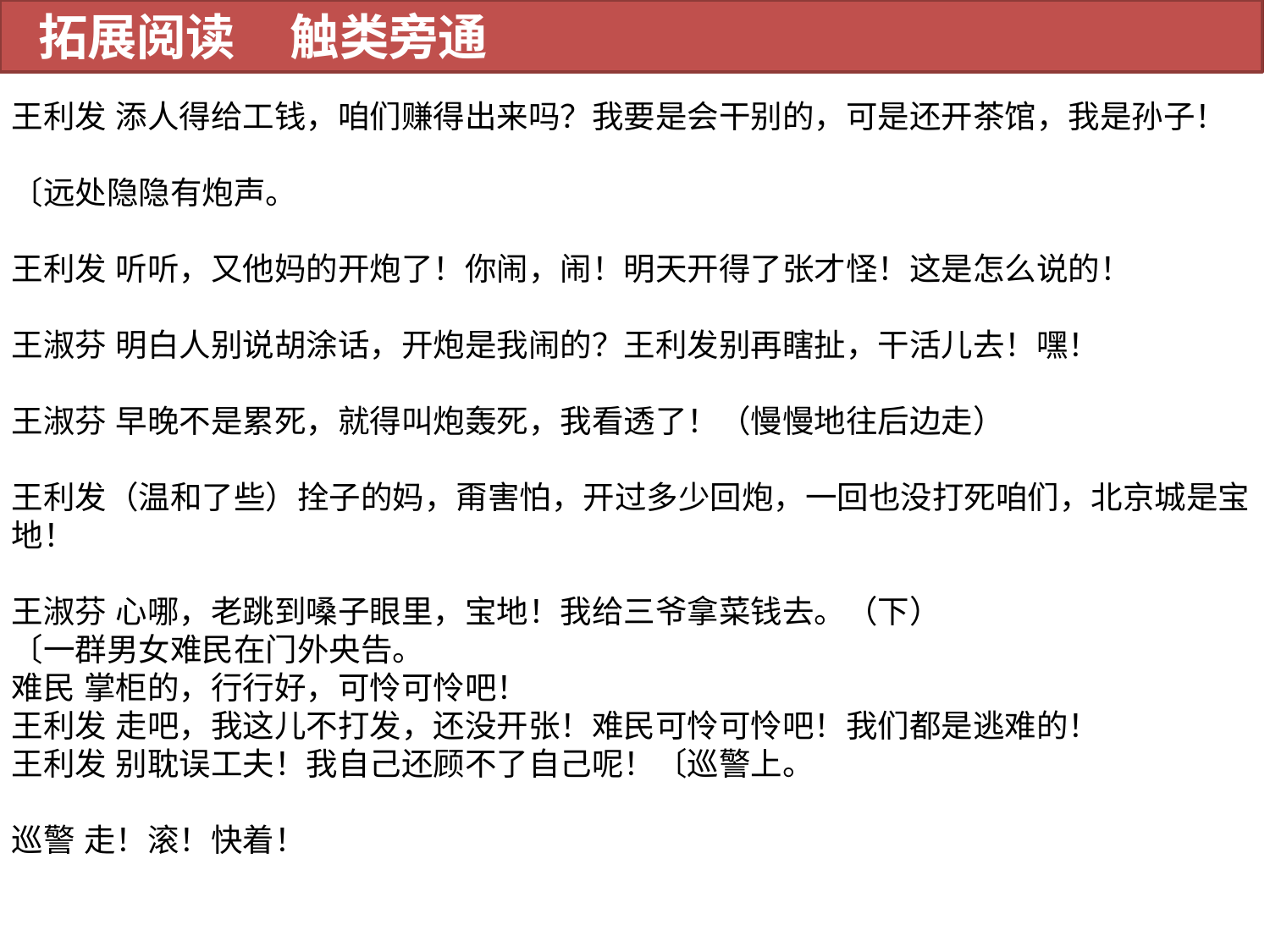

拓展阅读    触类旁通
王利发 添人得给工钱，咱们赚得出来吗？我要是会干别的，可是还开茶馆，我是孙子！

〔远处隐隐有炮声。

王利发 听听，又他妈的开炮了！你闹，闹！明天开得了张才怪！这是怎么说的！

王淑芬 明白人别说胡涂话，开炮是我闹的？王利发别再瞎扯，干活儿去！嘿！

王淑芬 早晚不是累死，就得叫炮轰死，我看透了！（慢慢地往后边走）

王利发（温和了些）拴子的妈，甭害怕，开过多少回炮，一回也没打死咱们，北京城是宝地！

王淑芬 心哪，老跳到嗓子眼里，宝地！我给三爷拿菜钱去。（下）
〔一群男女难民在门外央告。
难民 掌柜的，行行好，可怜可怜吧！
王利发 走吧，我这儿不打发，还没开张！难民可怜可怜吧！我们都是逃难的！
王利发 别耽误工夫！我自己还顾不了自己呢！〔巡警上。

巡警 走！滚！快着！